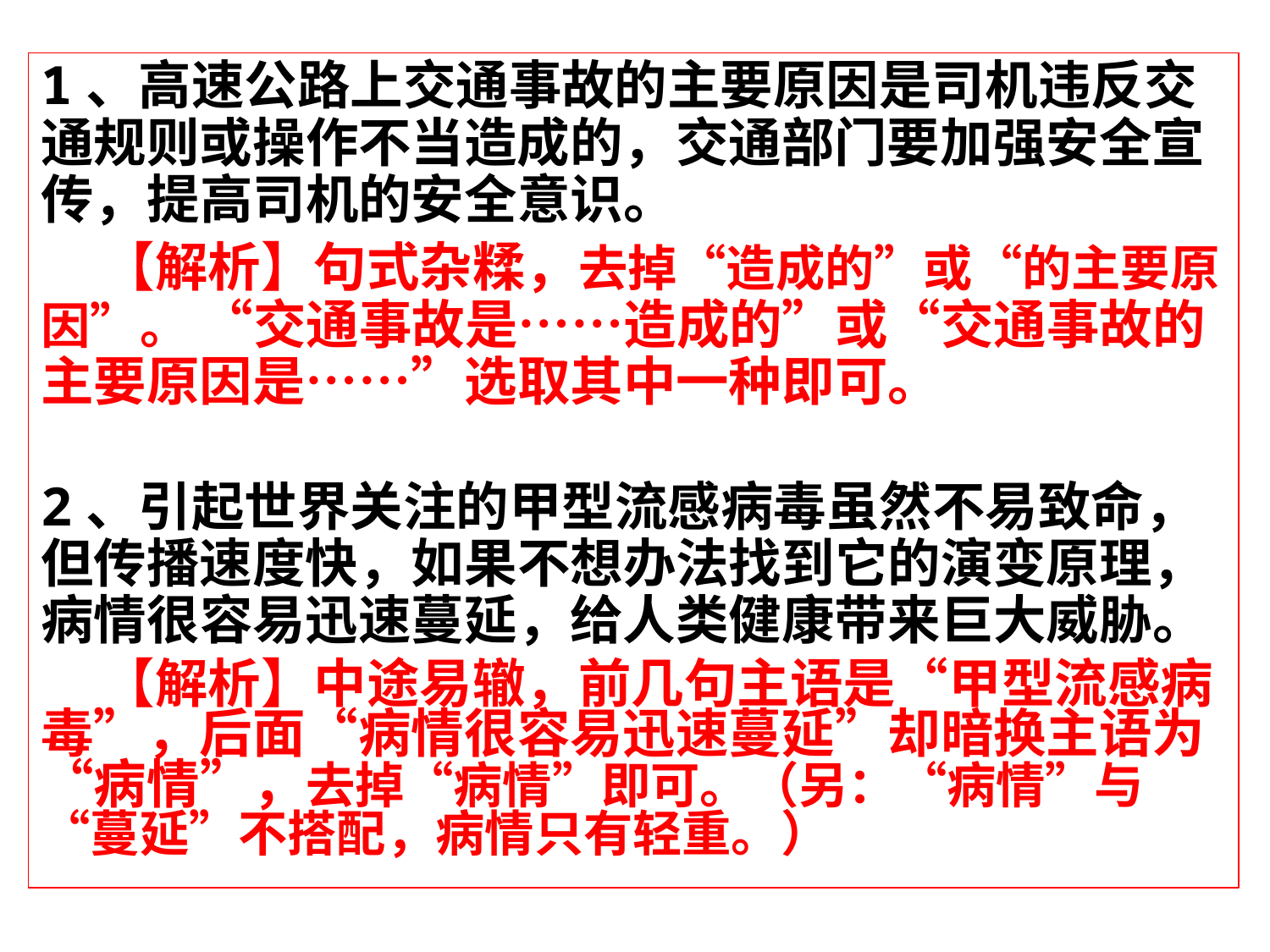

1、高速公路上交通事故的主要原因是司机违反交通规则或操作不当造成的，交通部门要加强安全宣传，提高司机的安全意识。
    【解析】句式杂糅，去掉“造成的”或“的主要原因”。 “交通事故是……造成的”或“交通事故的主要原因是……”选取其中一种即可。

2、引起世界关注的甲型流感病毒虽然不易致命，但传播速度快，如果不想办法找到它的演变原理，病情很容易迅速蔓延，给人类健康带来巨大威胁。
    【解析】中途易辙，前几句主语是“甲型流感病毒”，后面“病情很容易迅速蔓延”却暗换主语为“病情”，去掉“病情”即可。（另：“病情”与“蔓延”不搭配，病情只有轻重。）